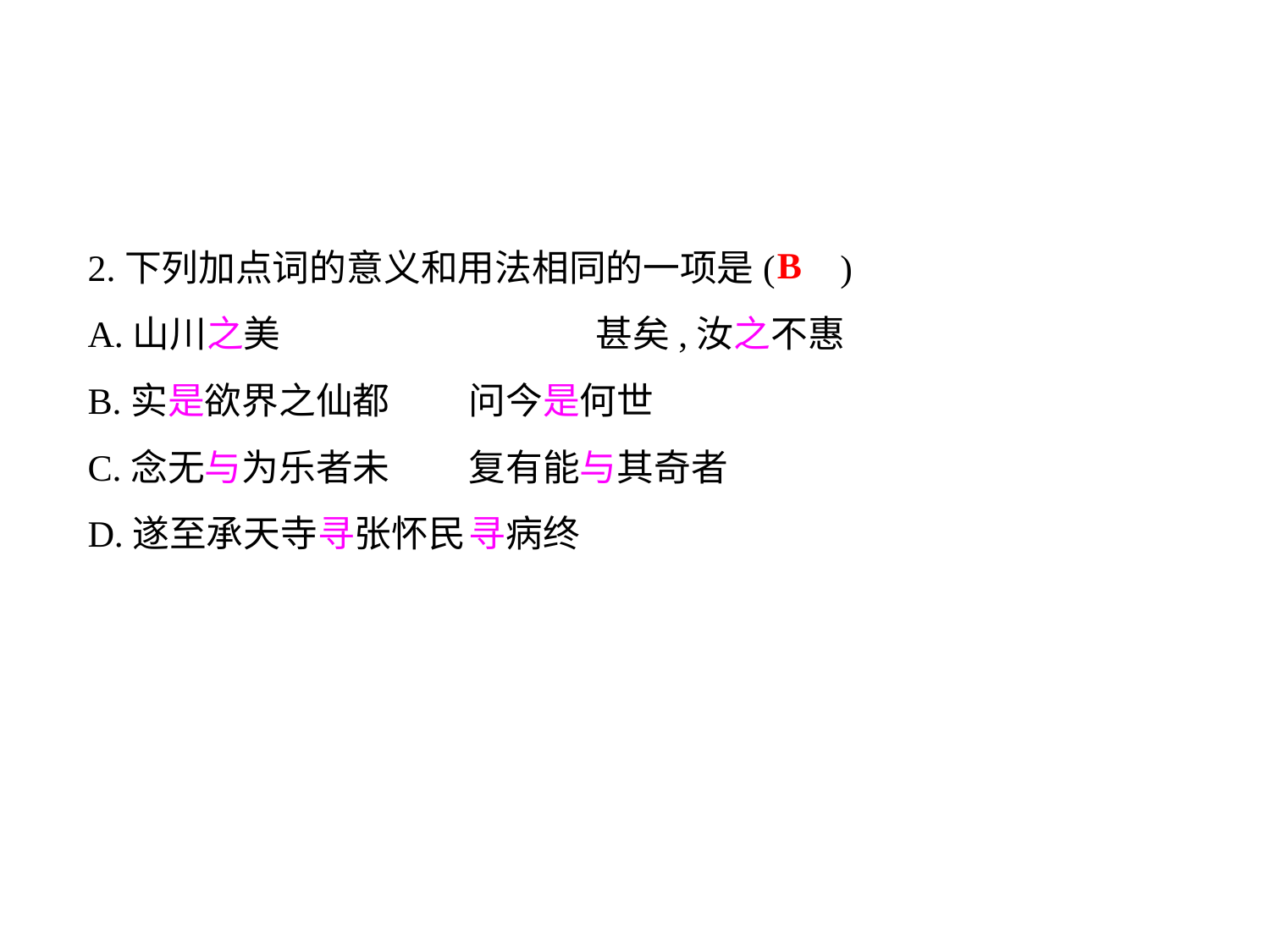

2.下列加点词的意义和用法相同的一项是(       )
A.山川之美			甚矣,汝之不惠
B.实是欲界之仙都	问今是何世
C.念无与为乐者未	复有能与其奇者
D.遂至承天寺寻张怀民	寻病终
B